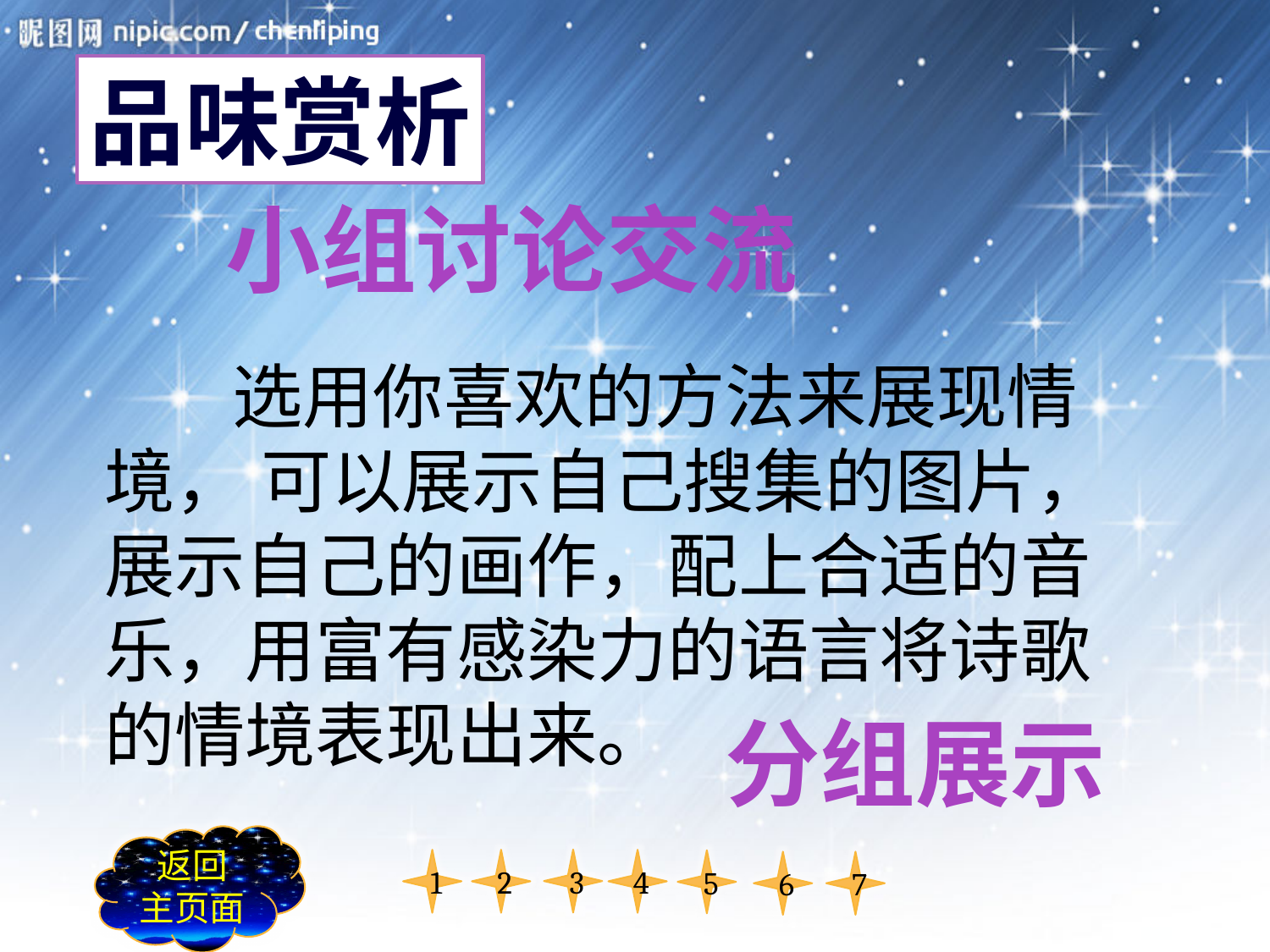

#
品味赏析
小组讨论交流
       选用你喜欢的方法来展现情境， 可以展示自己搜集的图片，展示自己的画作，配上合适的音乐，用富有感染力的语言将诗歌的情境表现出来。
分组展示
返回
主页面
3
1
2
4
5
6
7